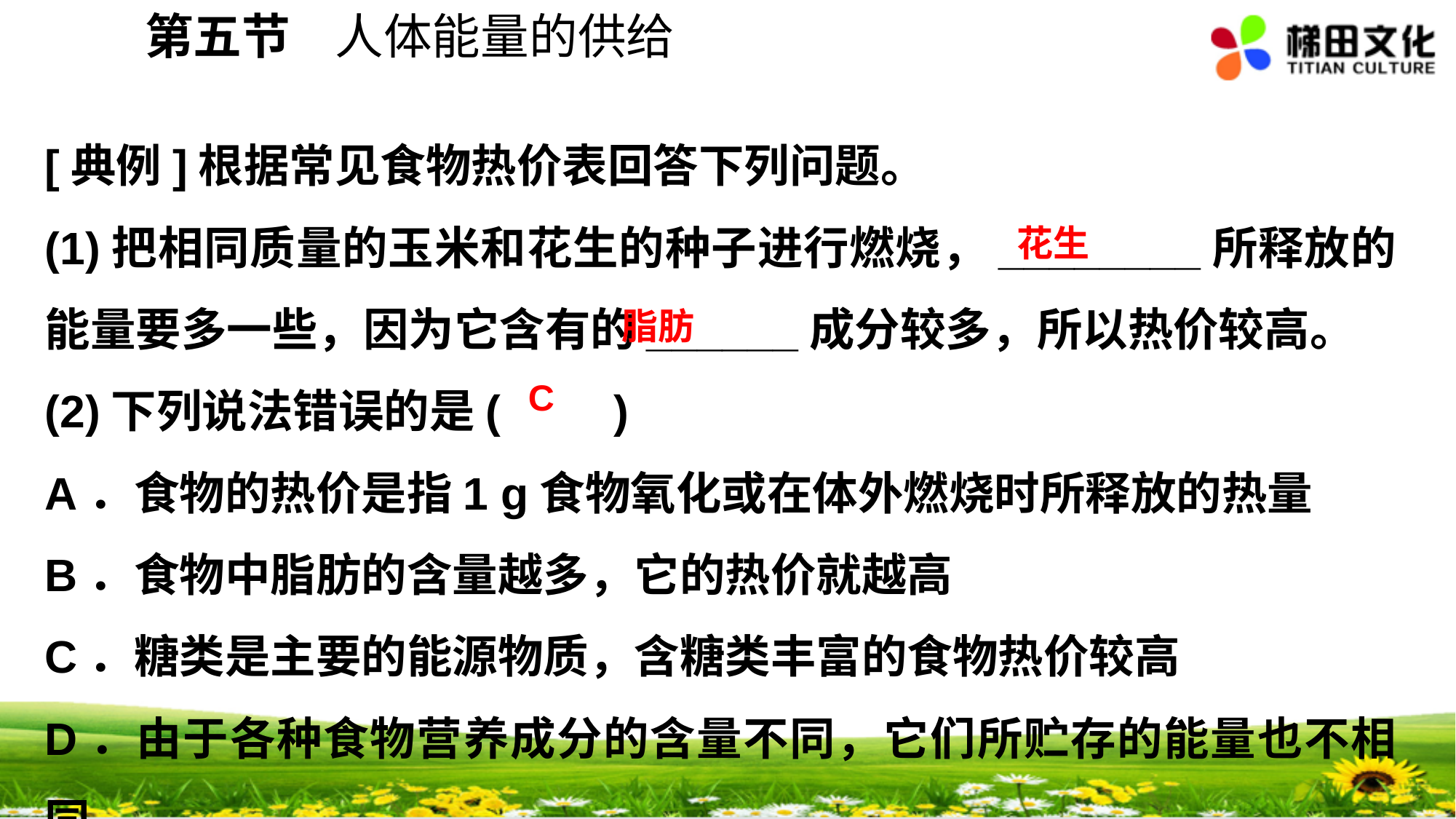

第五节    人体能量的供给
[典例]根据常见食物热价表回答下列问题。
(1)把相同质量的玉米和花生的种子进行燃烧，________所释放的能量要多一些，因为它含有的______成分较多，所以热价较高。
(2)下列说法错误的是(　　)
A．食物的热价是指1 g食物氧化或在体外燃烧时所释放的热量
B．食物中脂肪的含量越多，它的热价就越高
C．糖类是主要的能源物质，含糖类丰富的食物热价较高
D．由于各种食物营养成分的含量不同，它们所贮存的能量也不相同
花生
脂肪
C